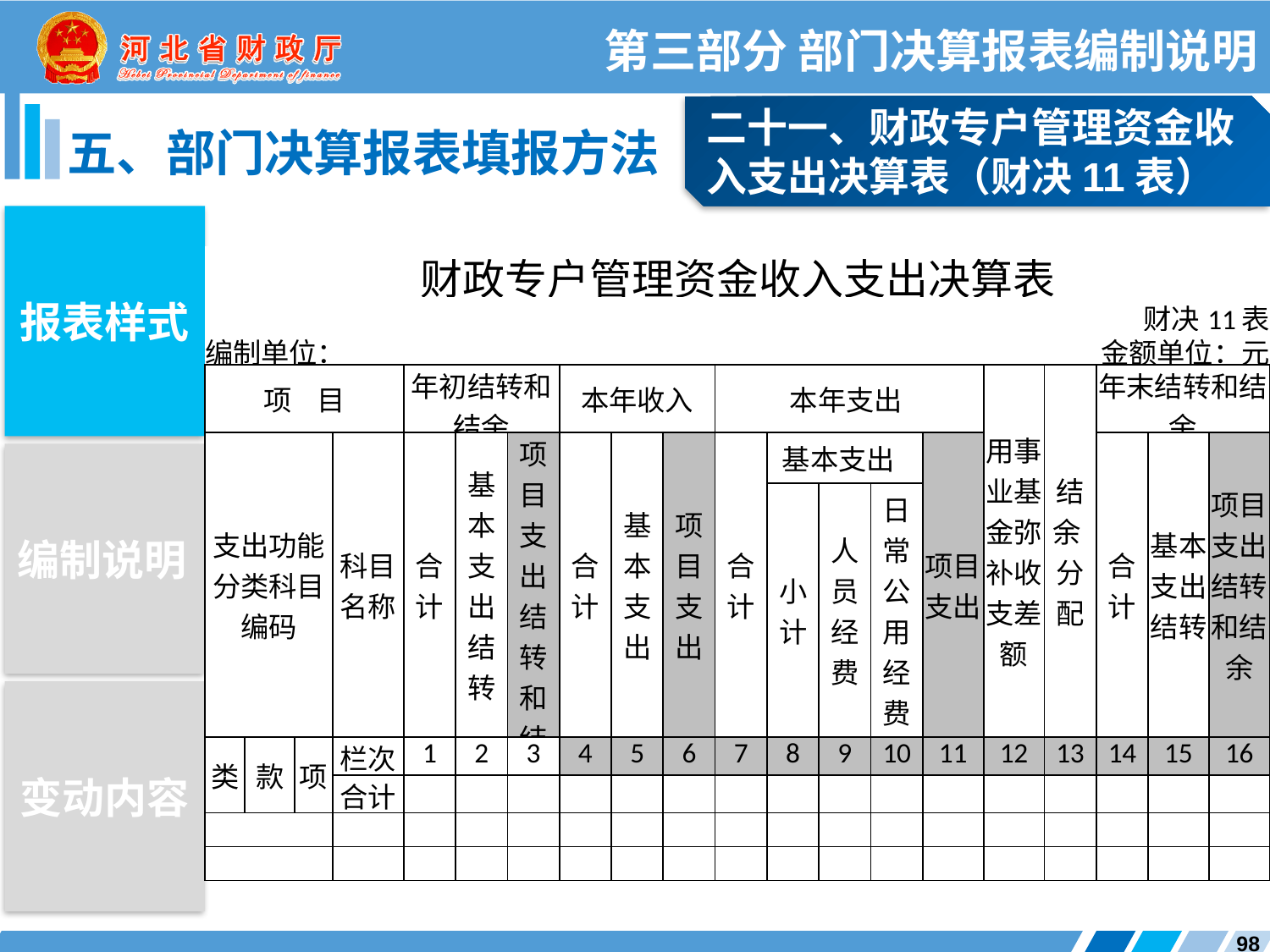

第三部分 部门决算报表编制说明
二十一、财政专户管理资金收入支出决算表（财决11表）
五、部门决算报表填报方法
报表样式
| 财政专户管理资金收入支出决算表 |  |  |  |  |  |  |  |  |  |  |  |  |  |  |  |  |  |  |  |
| --- | --- | --- | --- | --- | --- | --- | --- | --- | --- | --- | --- | --- | --- | --- | --- | --- | --- | --- | --- |
|  |  |  |  | 财决11表 |  |  |  |  |  |  |  |  |  |  |  |  |  |  |  |
| 编制单位： |  |  |  | 金额单位：元 |  |  |  |  |  |  |  |  |  |  |  |  |  |  |  |
| 项 目 |  |  |  | 年初结转和结余 |  |  | 本年收入 |  |  | 本年支出 |  |  |  |  | 用事业基金弥补收支差额 | 结余 分配 | 年末结转和结余 |  |  |
| 支出功能分类科目编码 |  |  | 科目名称 | 合计 | 基本支出结转 | 项目支出结转和结余 | 合计 | 基本支出 | 项目支出 | 合计 | 基本支出 |  |  | 项目支出 |  |  | 合计 | 基本支出结转 | 项目支出结转和结余 |
|  |  |  |  |  |  |  |  |  |  |  | 小计 | 人员经费 | 日常公用经费 |  |  |  |  |  |  |
| 类 | 款 | 项 | 栏次 | 1 | 2 | 3 | 4 | 5 | 6 | 7 | 8 | 9 | 10 | 11 | 12 | 13 | 14 | 15 | 16 |
|  |  |  | 合计 |  |  |  |  |  |  |  |  |  |  |  |  |  |  |  |  |
|  |  |  |  |  |  |  |  |  |  |  |  |  |  |  |  |  |  |  |  |
|  |  |  |  |  |  |  |  |  |  |  |  |  |  |  |  |  |  |  |  |
编制说明
变动内容
98